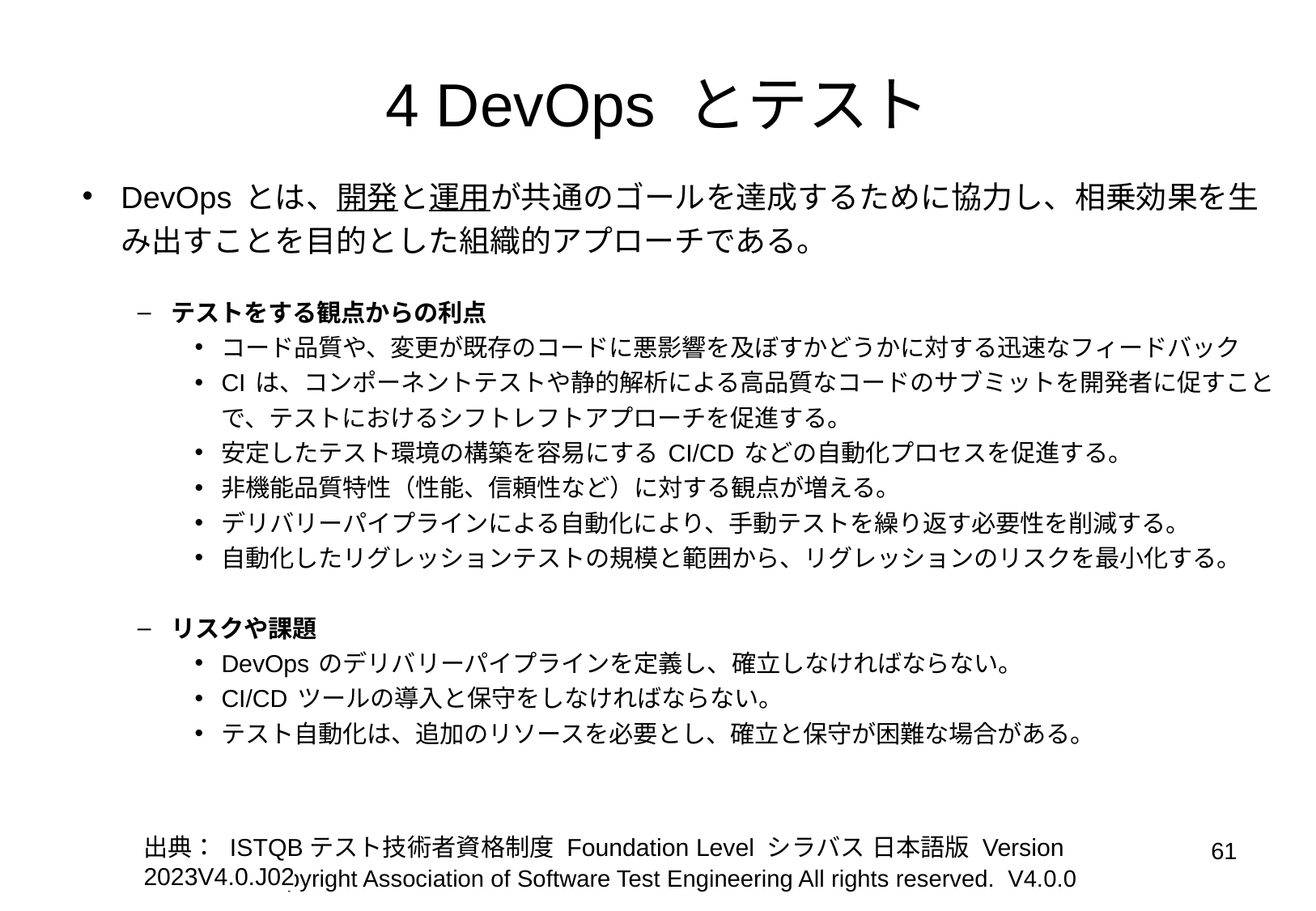

# 4 DevOps とテスト
DevOps とは、開発と運用が共通のゴールを達成するために協力し、相乗効果を生み出すことを目的とした組織的アプローチである。

テストをする観点からの利点
コード品質や、変更が既存のコードに悪影響を及ぼすかどうかに対する迅速なフィードバック
CI は、コンポーネントテストや静的解析による高品質なコードのサブミットを開発者に促すことで、テストにおけるシフトレフトアプローチを促進する。
安定したテスト環境の構築を容易にする CI/CD などの自動化プロセスを促進する。
非機能品質特性（性能、信頼性など）に対する観点が増える。
デリバリーパイプラインによる自動化により、手動テストを繰り返す必要性を削減する。
自動化したリグレッションテストの規模と範囲から、リグレッションのリスクを最小化する。
リスクや課題
DevOps のデリバリーパイプラインを定義し、確立しなければならない。
CI/CD ツールの導入と保守をしなければならない。
テスト自動化は、追加のリソースを必要とし、確立と保守が困難な場合がある。
出典： ISTQBテスト技術者資格制度 Foundation Level シラバス 日本語版 Version 2023V4.0.J02
61
Copyright Association of Software Test Engineering All rights reserved.  V4.0.0